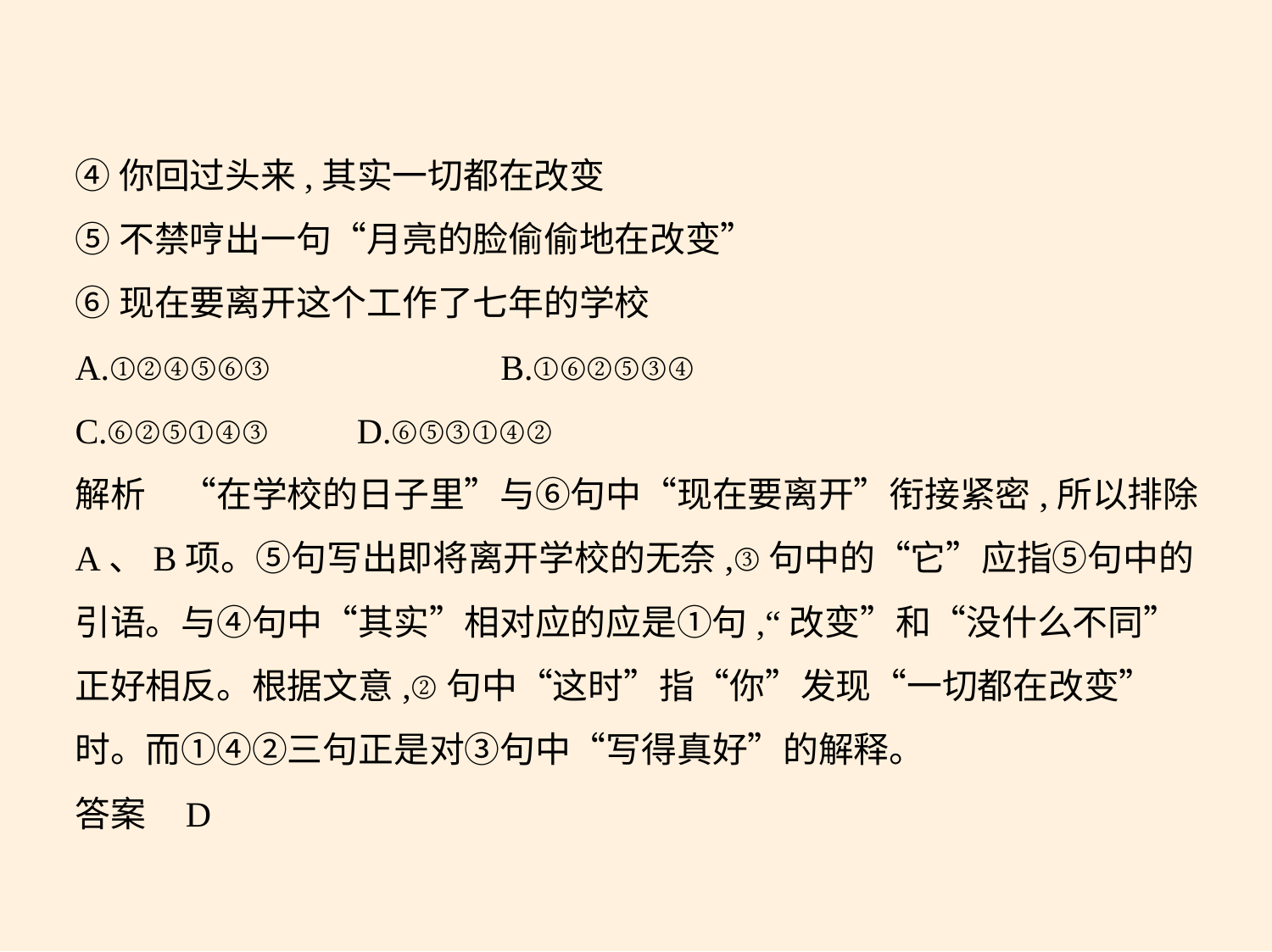

④你回过头来,其实一切都在改变
⑤不禁哼出一句“月亮的脸偷偷地在改变”
⑥现在要离开这个工作了七年的学校
A.①②④⑤⑥③　　　　　　B.①⑥②⑤③④
C.⑥②⑤①④③　　D.⑥⑤③①④②
解析　“在学校的日子里”与⑥句中“现在要离开”衔接紧密,所以排除
A、B项。⑤句写出即将离开学校的无奈,③句中的“它”应指⑤句中的
引语。与④句中“其实”相对应的应是①句,“改变”和“没什么不同”
正好相反。根据文意,②句中“这时”指“你”发现“一切都在改变”
时。而①④②三句正是对③句中“写得真好”的解释。
答案    D